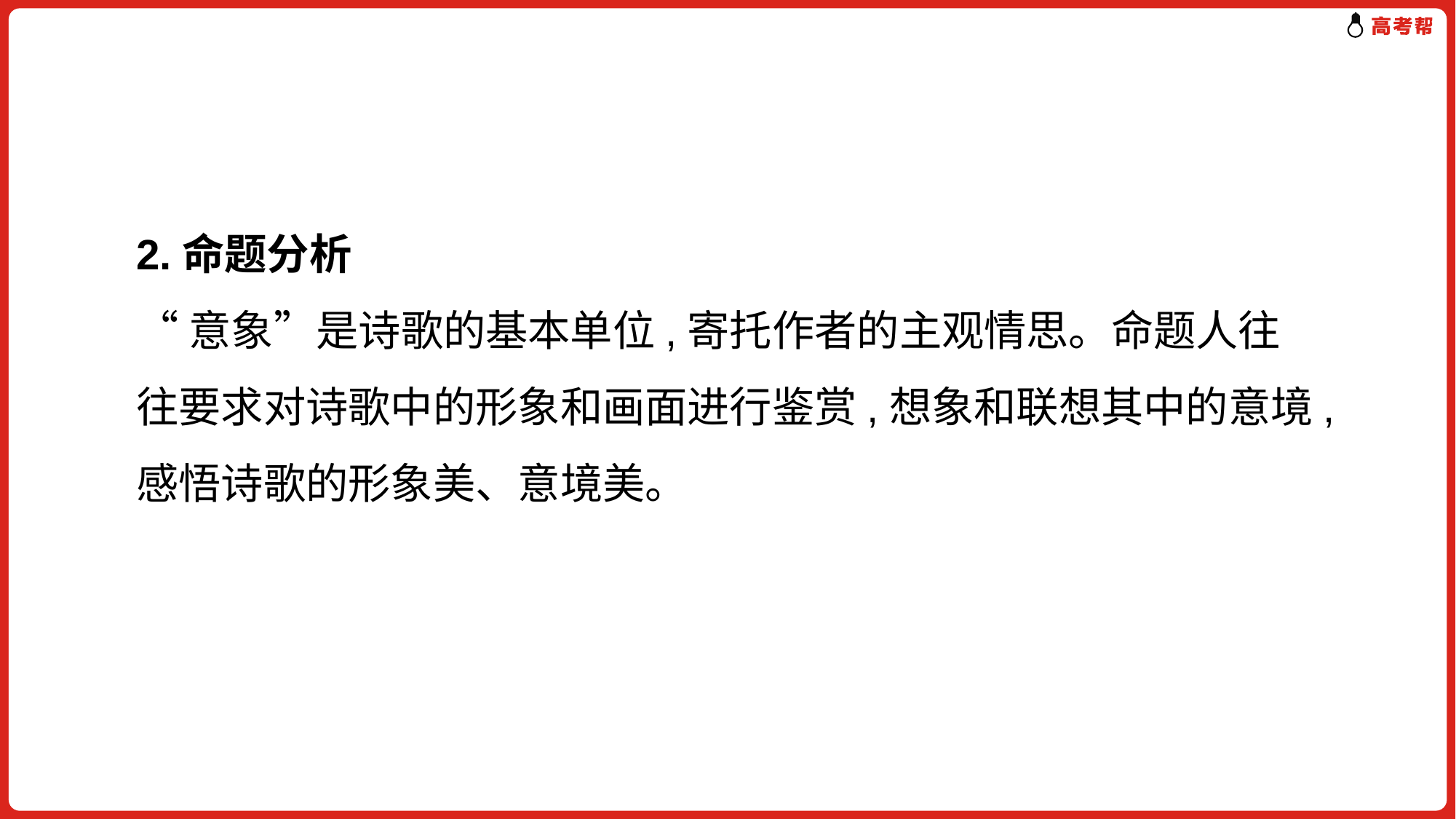

2.命题分析
“意象”是诗歌的基本单位,寄托作者的主观情思。命题人往往要求对诗歌中的形象和画面进行鉴赏,想象和联想其中的意境,感悟诗歌的形象美、意境美。